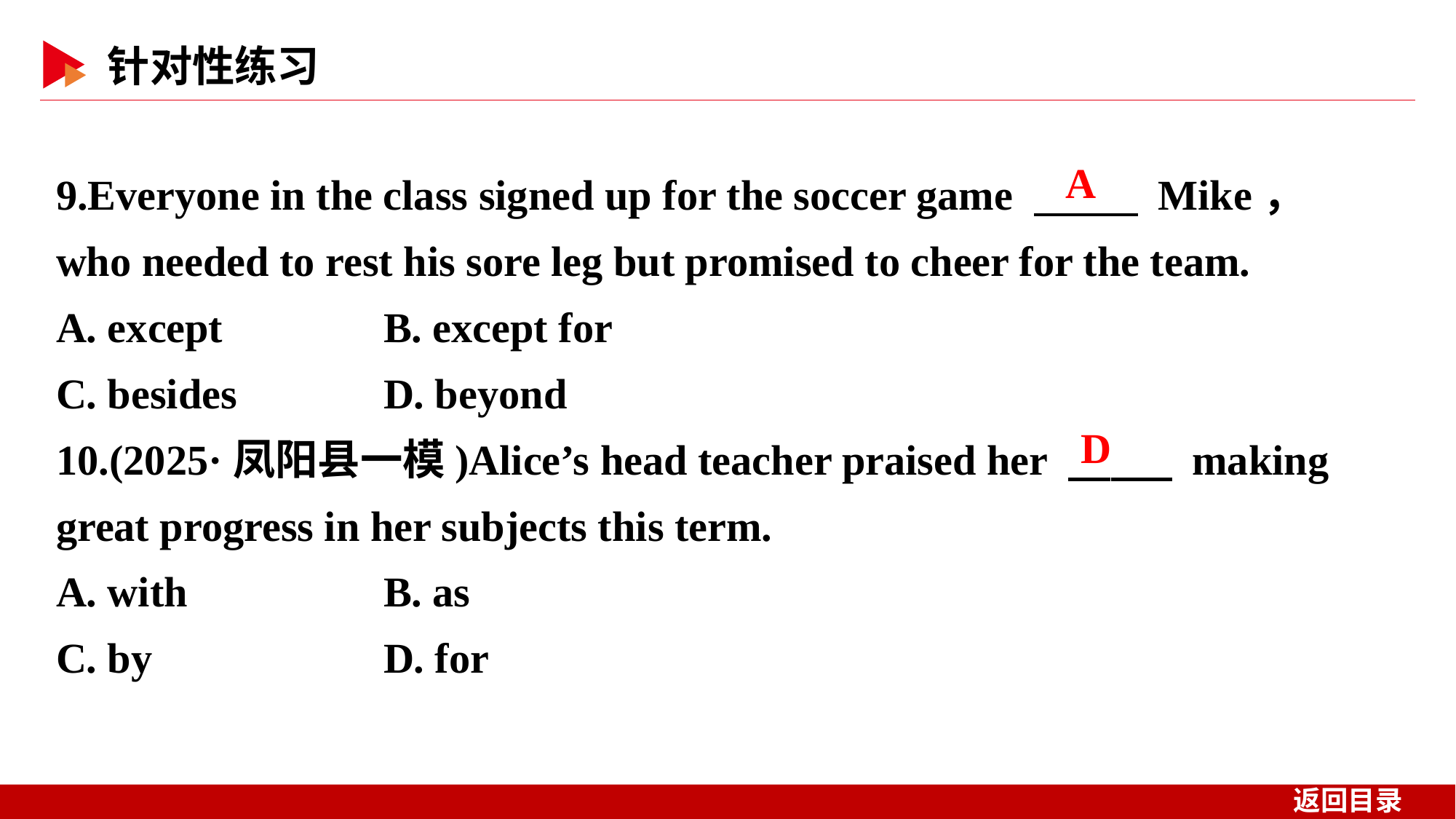

9.Everyone in the class signed up for the soccer game 　  　 Mike， who needed to rest his sore leg but promised to cheer for the team.
A. except           	B. except for
C. besides         	D. beyond
10.(2025·凤阳县一模)Alice’s head teacher praised her 　  　 making great progress in her subjects this term.
A. with          	B. as
C. by                	D. for
A
D